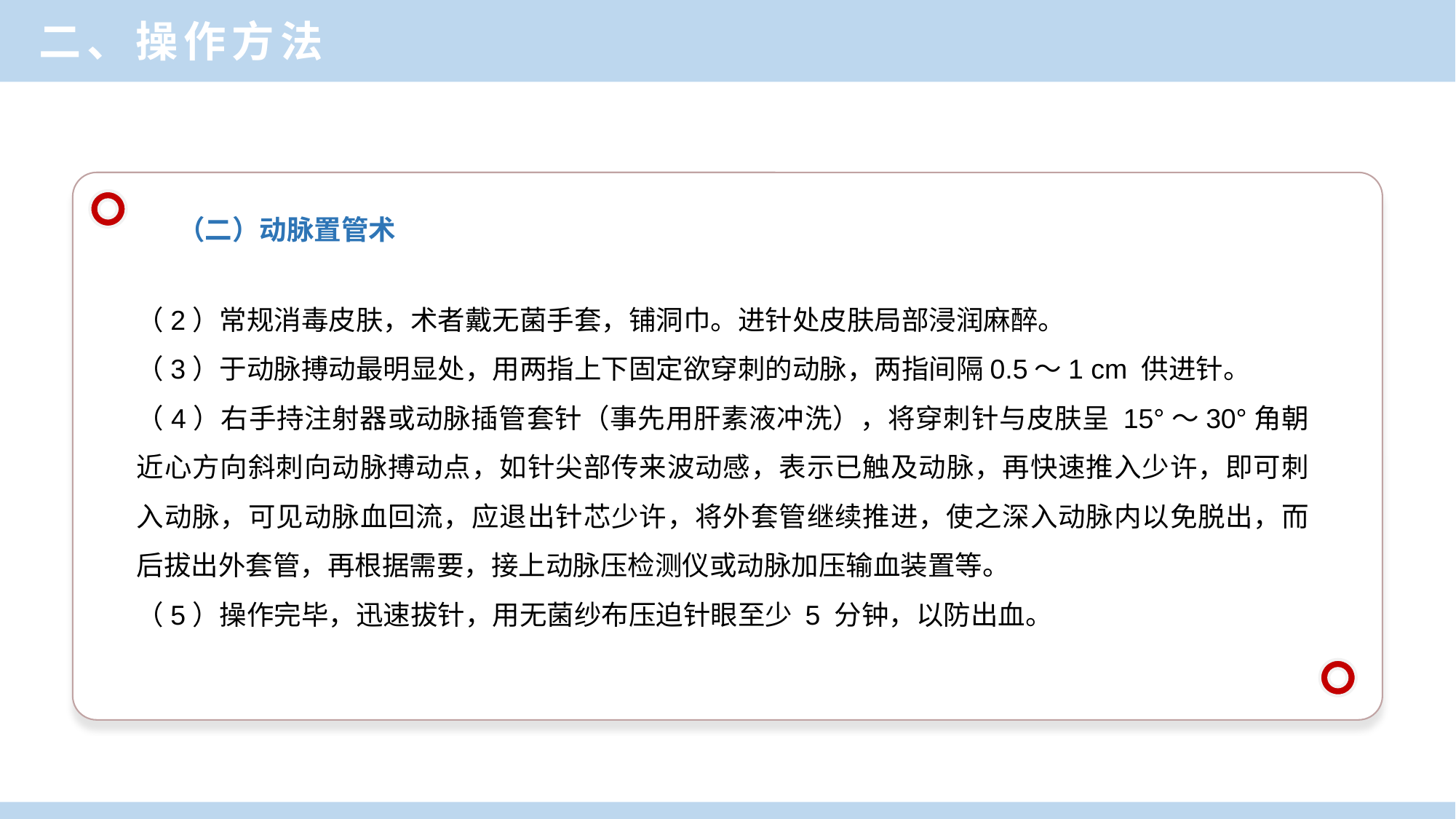

二、操作方法

（二）动脉置管术
（2）常规消毒皮肤，术者戴无菌手套，铺洞巾。进针处皮肤局部浸润麻醉。
（3）于动脉搏动最明显处，用两指上下固定欲穿刺的动脉，两指间隔0.5～1 cm 供进针。
（4）右手持注射器或动脉插管套针（事先用肝素液冲洗），将穿刺针与皮肤呈 15°～30°角朝近心方向斜刺向动脉搏动点，如针尖部传来波动感，表示已触及动脉，再快速推入少许，即可刺入动脉，可见动脉血回流，应退出针芯少许，将外套管继续推进，使之深入动脉内以免脱出，而后拔出外套管，再根据需要，接上动脉压检测仪或动脉加压输血装置等。
（5）操作完毕，迅速拔针，用无菌纱布压迫针眼至少 5 分钟，以防出血。